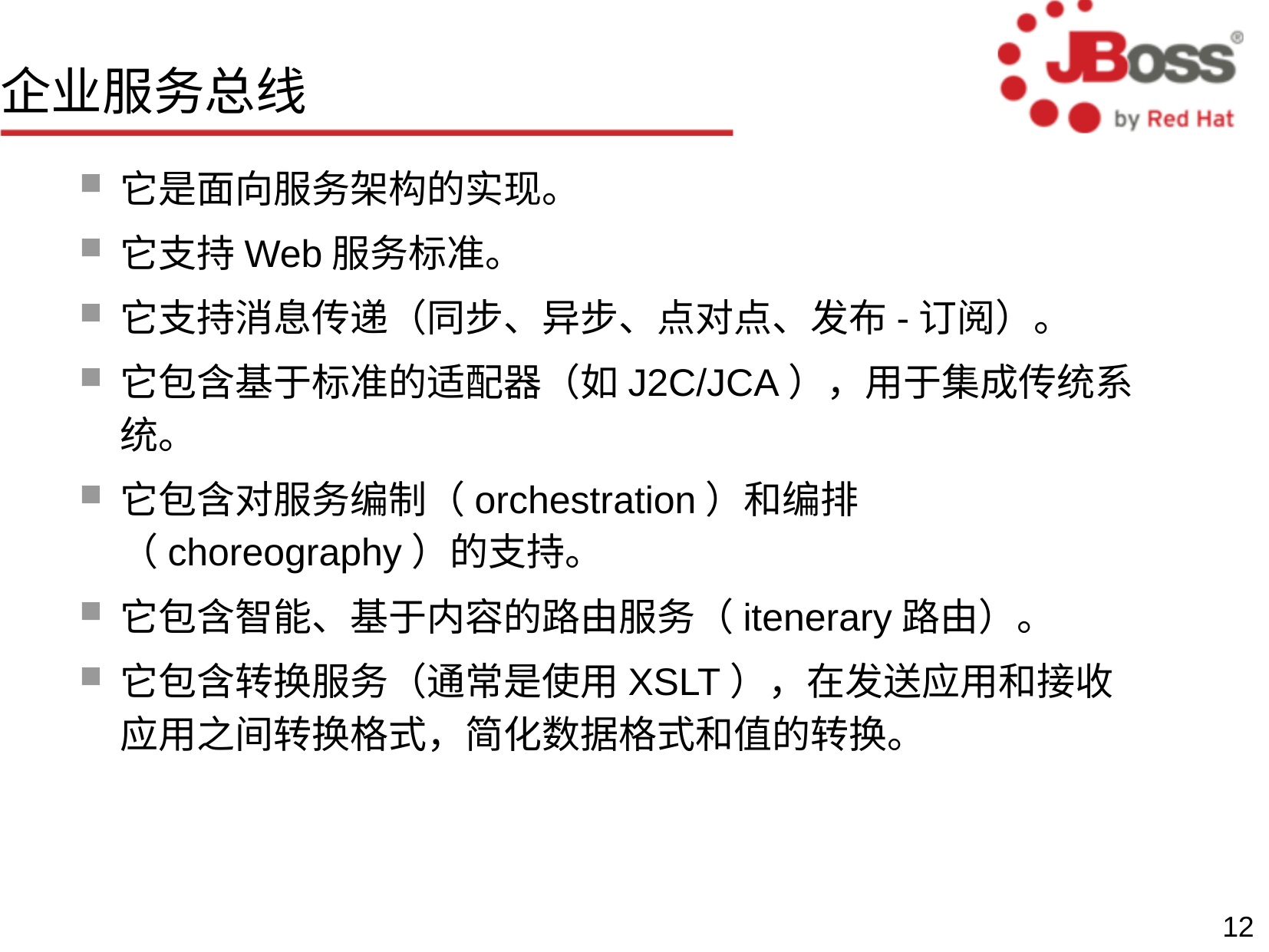

# 企业服务总线
它是面向服务架构的实现。
它支持Web服务标准。
它支持消息传递（同步、异步、点对点、发布-订阅）。
它包含基于标准的适配器（如J2C/JCA），用于集成传统系统。
它包含对服务编制（orchestration）和编排（choreography）的支持。
它包含智能、基于内容的路由服务（itenerary路由）。
它包含转换服务（通常是使用XSLT），在发送应用和接收应用之间转换格式，简化数据格式和值的转换。